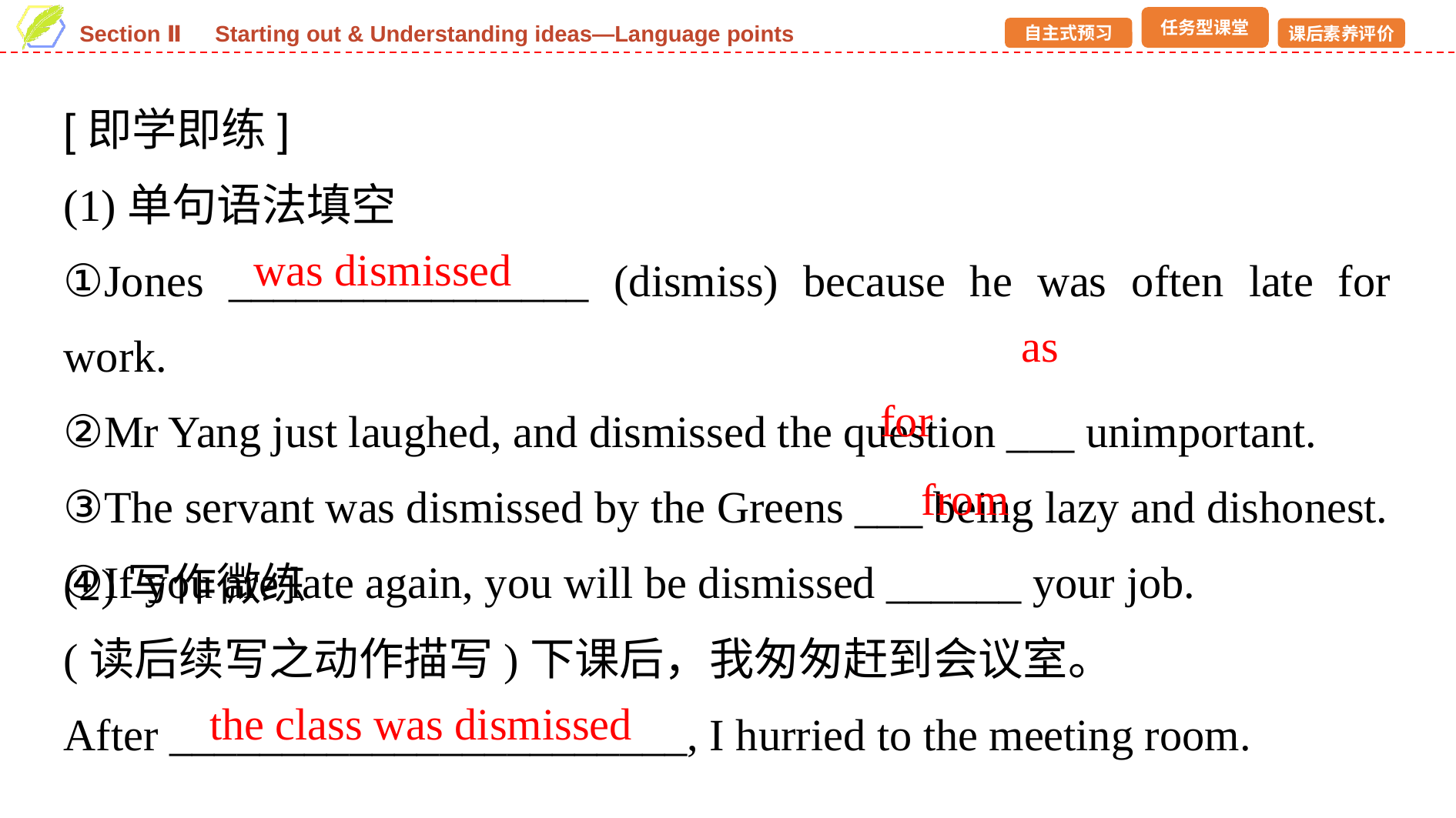

[即学即练]
(1)单句语法填空
①Jones ________________ (dismiss) because he was often late for work.
②Mr Yang just laughed, and dismissed the question ___ unimportant.
③The servant was dismissed by the Greens ___ being lazy and dishonest.
④If you are late again, you will be dismissed ______ your job.
was dismissed
as
for
from
(2)写作微练
(读后续写之动作描写)下课后，我匆匆赶到会议室。
After _______________________, I hurried to the meeting room.
the class was dismissed